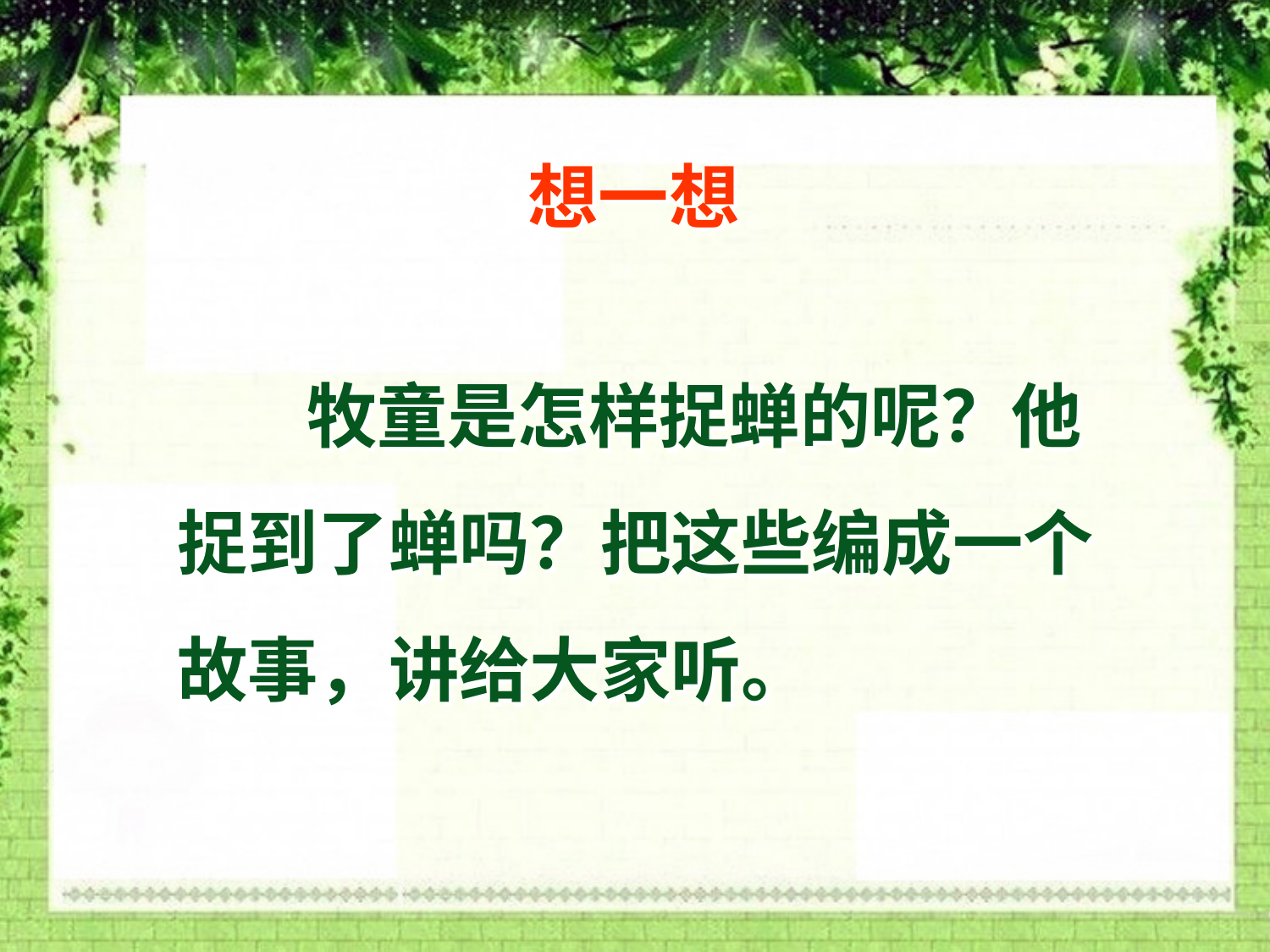

想一想
       牧童是怎样捉蝉的呢？他捉到了蝉吗？把这些编成一个故事，讲给大家听。